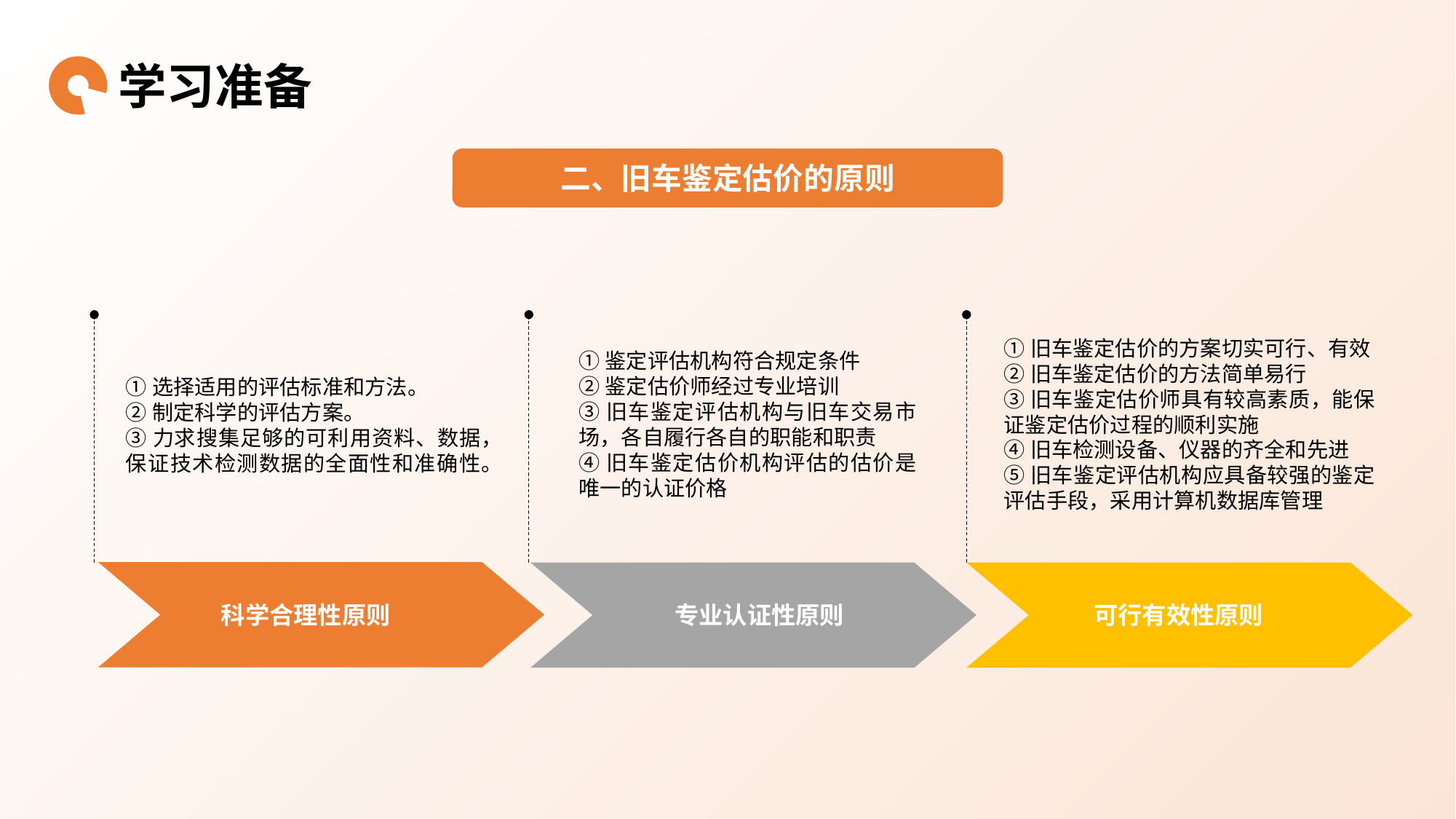

学习准备

二、旧车鉴定估价的原则
①旧车鉴定估价的方案切实可行、有效
②旧车鉴定估价的方法简单易行
③旧车鉴定估价师具有较高素质，能保证鉴定估价过程的顺利实施
④旧车检测设备、仪器的齐全和先进
⑤旧车鉴定评估机构应具备较强的鉴定评估手段，采用计算机数据库管理
①鉴定评估机构符合规定条件
②鉴定估价师经过专业培训
③旧车鉴定评估机构与旧车交易市场，各自履行各自的职能和职责
④旧车鉴定估价机构评估的估价是唯一的认证价格
①选择适用的评估标准和方法。
②制定科学的评估方案。
③力求搜集足够的可利用资料、数据，保证技术检测数据的全面性和准确性。

科学合理性原则
专业认证性原则
可行有效性原则